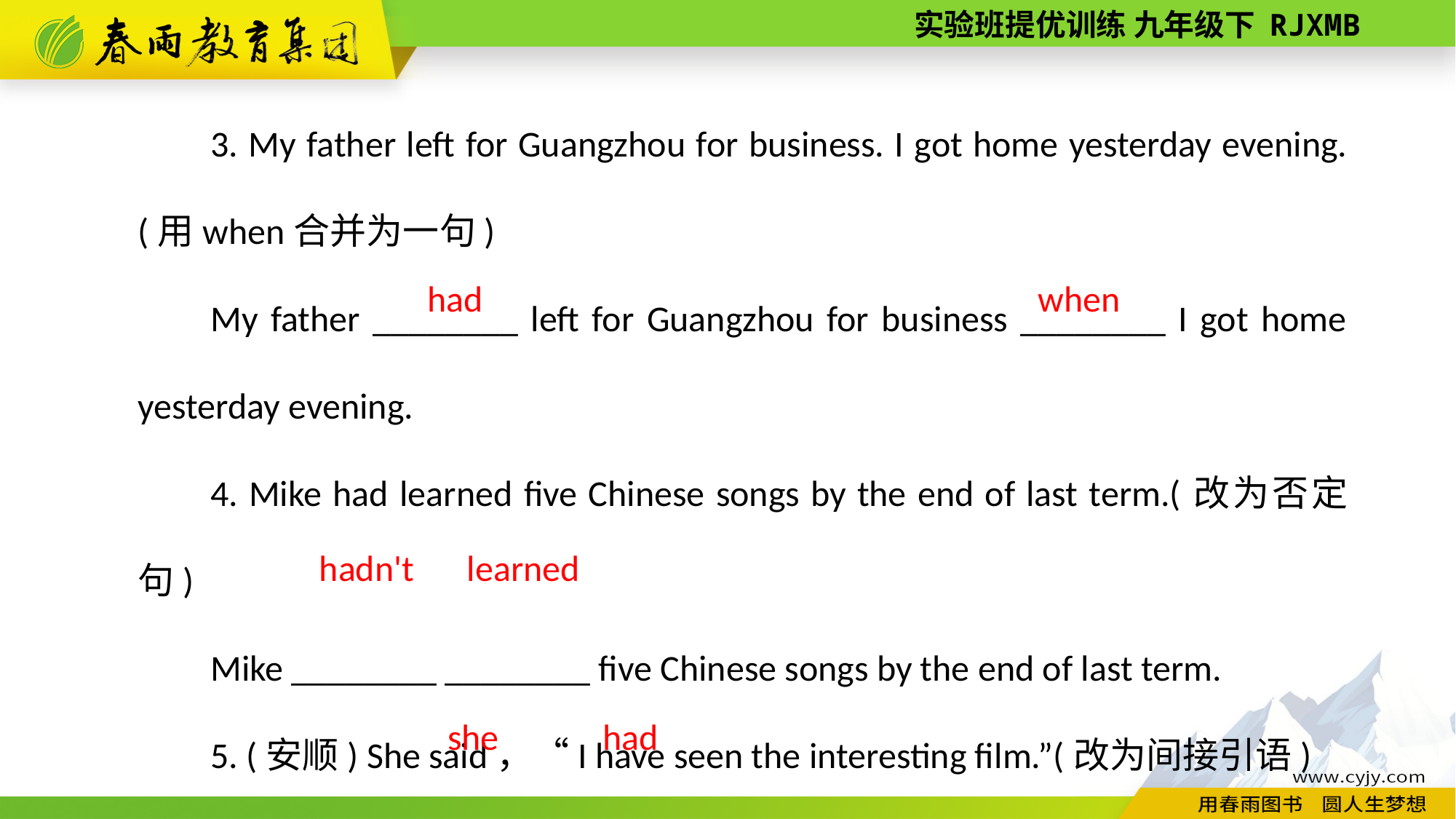

3. My father left for Guangzhou for business. I got home yesterday evening.(用when合并为一句)
My father ________ left for Guangzhou for business ________ I got home yesterday evening.
4. Mike had learned five Chinese songs by the end of last term.(改为否定句)
Mike ________ ________ five Chinese songs by the end of last term.
5. (安顺) She said，“I have seen the interesting film.”(改为间接引语)
She said that ________ ________ seen the interesting film.
when
had
learned
hadn't
had
she